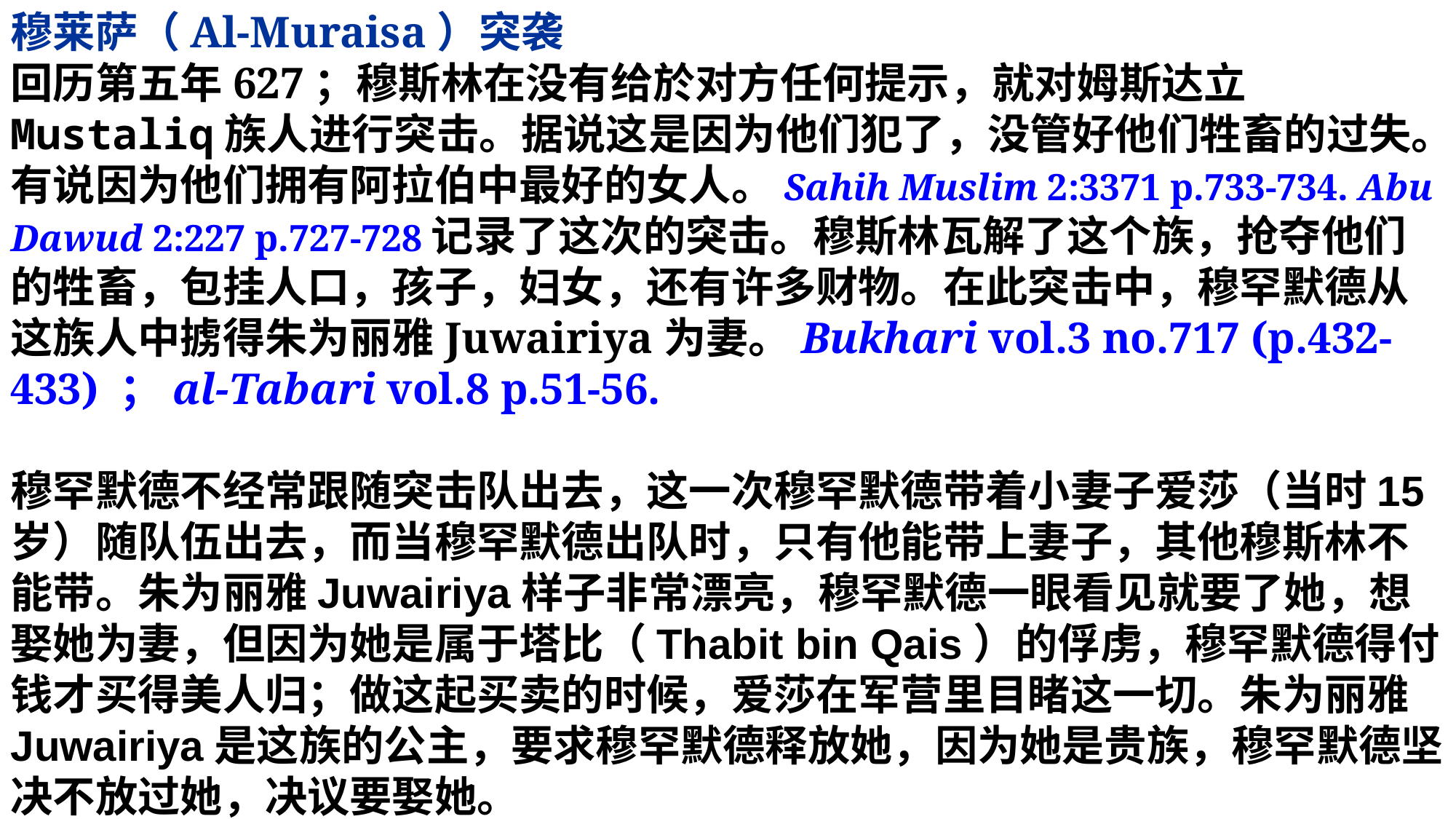

穆莱萨（Al-Muraisa）突袭
回历第五年627；穆斯林在没有给於对方任何提示，就对姆斯达立Mustaliq族人进行突击。据说这是因为他们犯了，没管好他们牲畜的过失。有说因为他们拥有阿拉伯中最好的女人。Sahih Muslim 2:3371 p.733-734. Abu Dawud 2:227 p.727-728记录了这次的突击。穆斯林瓦解了这个族，抢夺他们的牲畜，包挂人口，孩子，妇女，还有许多财物。在此突击中，穆罕默德从这族人中掳得朱为丽雅Juwairiya为妻。Bukhari vol.3 no.717 (p.432-433) ；al-Tabari vol.8 p.51-56.

穆罕默德不经常跟随突击队出去，这一次穆罕默德带着小妻子爱莎（当时15岁）随队伍出去，而当穆罕默德出队时，只有他能带上妻子，其他穆斯林不能带。朱为丽雅Juwairiya样子非常漂亮，穆罕默德一眼看见就要了她，想娶她为妻，但因为她是属于塔比（Thabit bin Qais）的俘虏，穆罕默德得付钱才买得美人归；做这起买卖的时候，爱莎在军营里目睹这一切。朱为丽雅Juwairiya是这族的公主，要求穆罕默德释放她，因为她是贵族，穆罕默德坚决不放过她，决议要娶她。